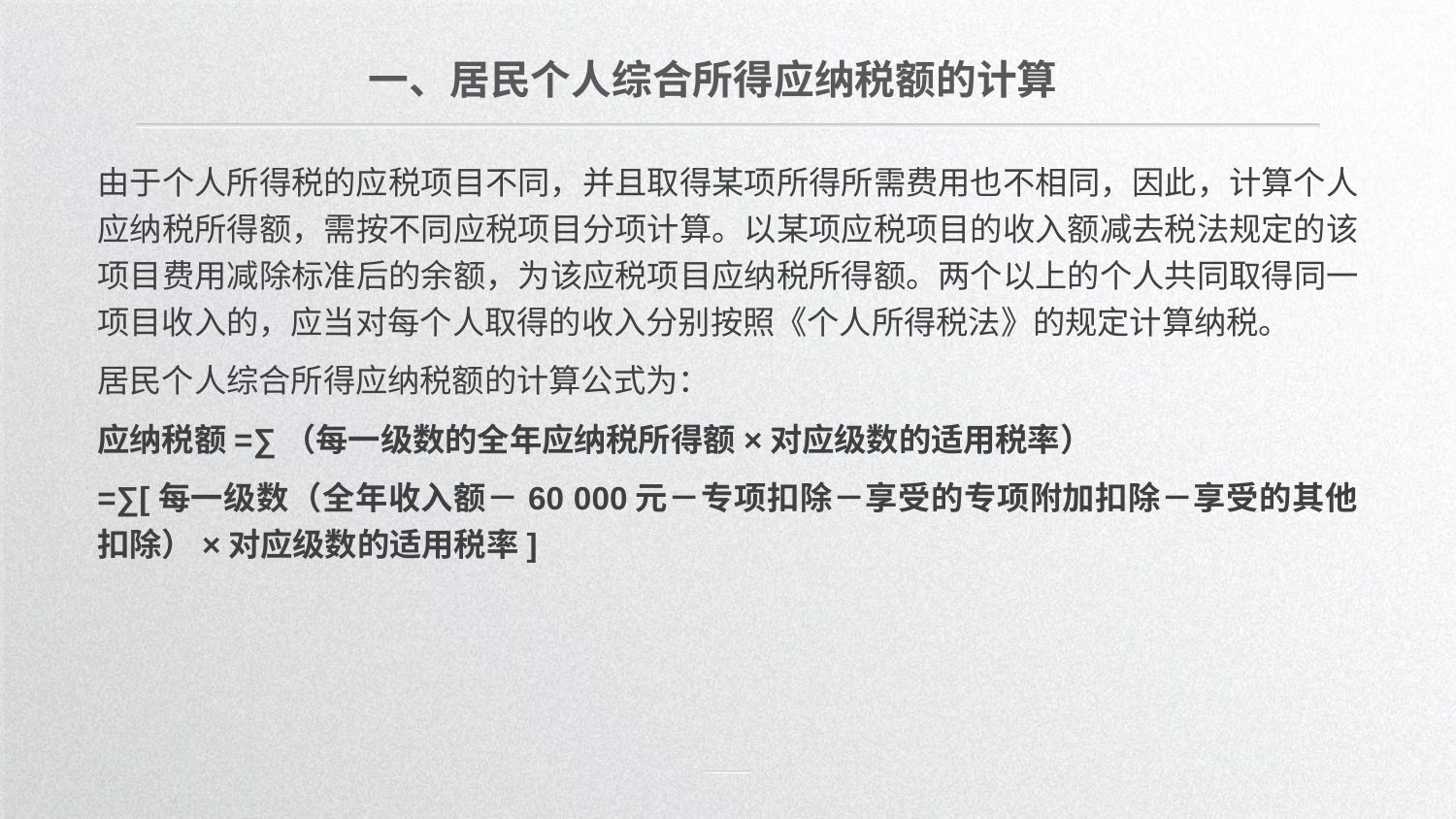

一、居民个人综合所得应纳税额的计算
由于个人所得税的应税项目不同，并且取得某项所得所需费用也不相同，因此，计算个人应纳税所得额，需按不同应税项目分项计算。以某项应税项目的收入额减去税法规定的该项目费用减除标准后的余额，为该应税项目应纳税所得额。两个以上的个人共同取得同一项目收入的，应当对每个人取得的收入分别按照《个人所得税法》的规定计算纳税。
居民个人综合所得应纳税额的计算公式为：
应纳税额=∑（每一级数的全年应纳税所得额×对应级数的适用税率）
=∑[每一级数（全年收入额－60 000元－专项扣除－享受的专项附加扣除－享受的其他扣除）×对应级数的适用税率]